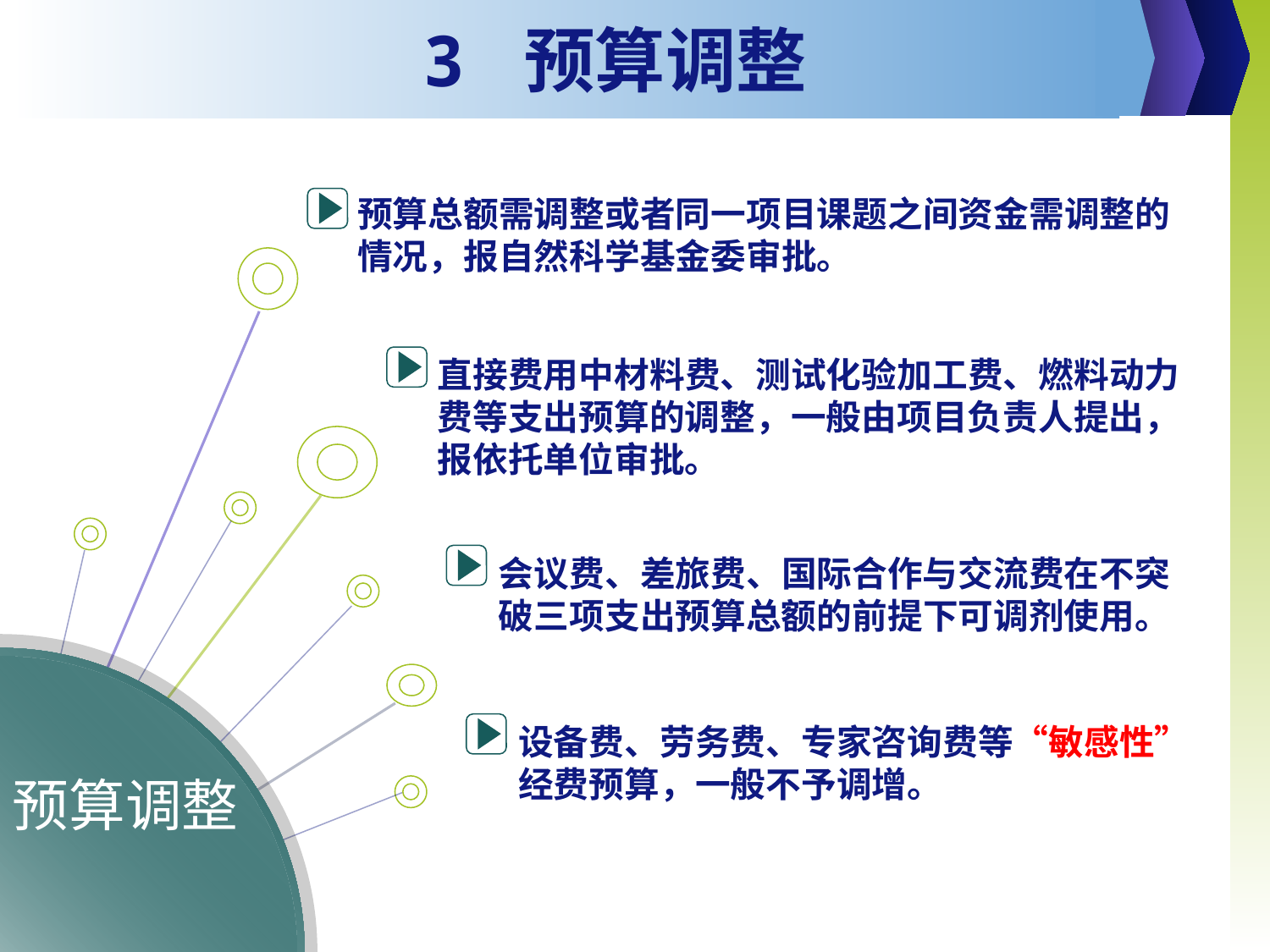

# 3 预算调整
预算总额需调整或者同一项目课题之间资金需调整的情况，报自然科学基金委审批。

直接费用中材料费、测试化验加工费、燃料动力费等支出预算的调整，一般由项目负责人提出，报依托单位审批。

会议费、差旅费、国际合作与交流费在不突破三项支出预算总额的前提下可调剂使用。

预算调整

设备费、劳务费、专家咨询费等“敏感性”经费预算，一般不予调增。